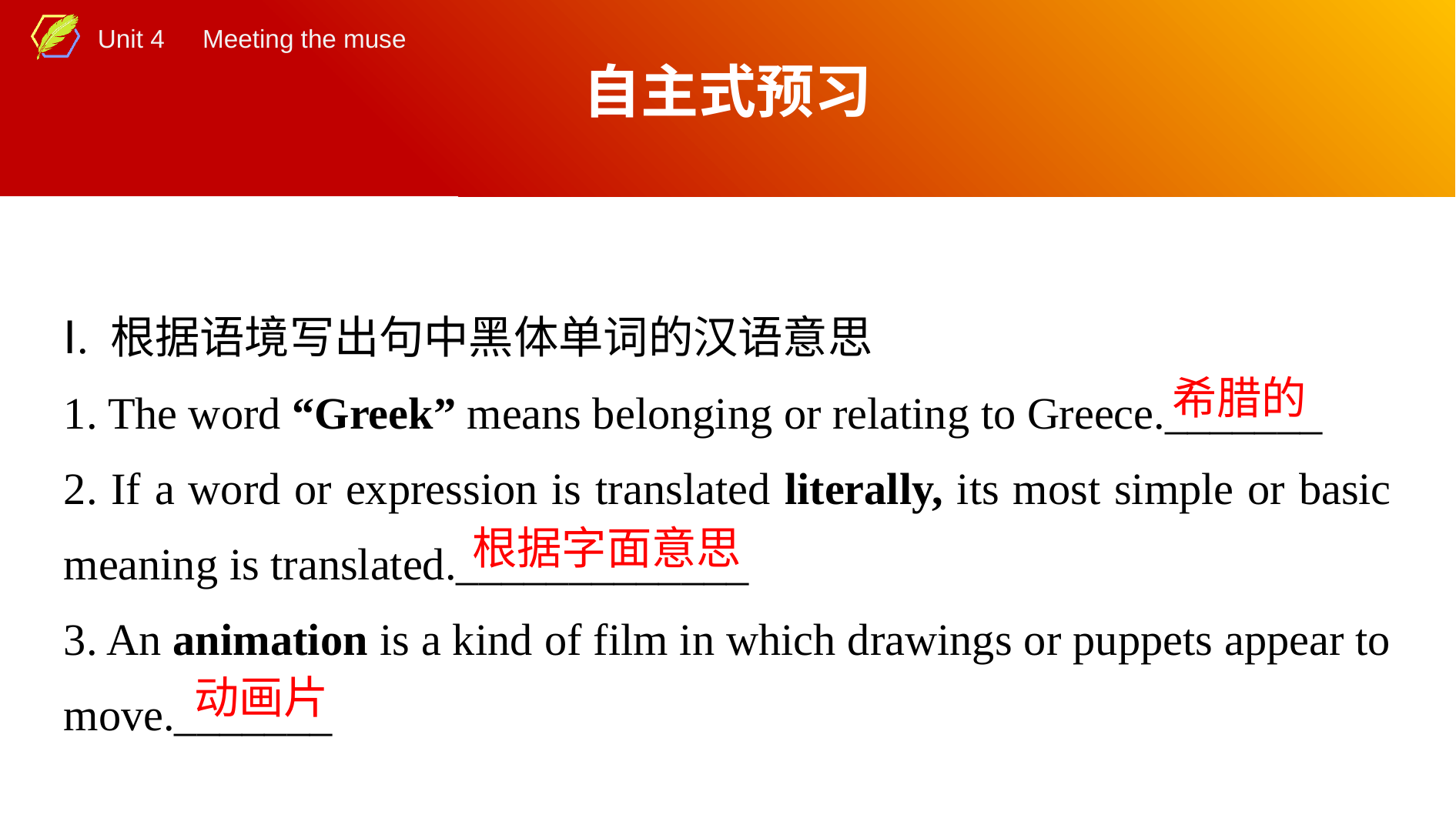

自主式预习
Ⅰ. 根据语境写出句中黑体单词的汉语意思
1. The word “Greek” means belonging or relating to Greece._______
2. If a word or expression is translated literally, its most simple or basic meaning is translated._____________
3. An animation is a kind of film in which drawings or puppets appear to move._______
希腊的
根据字面意思
动画片